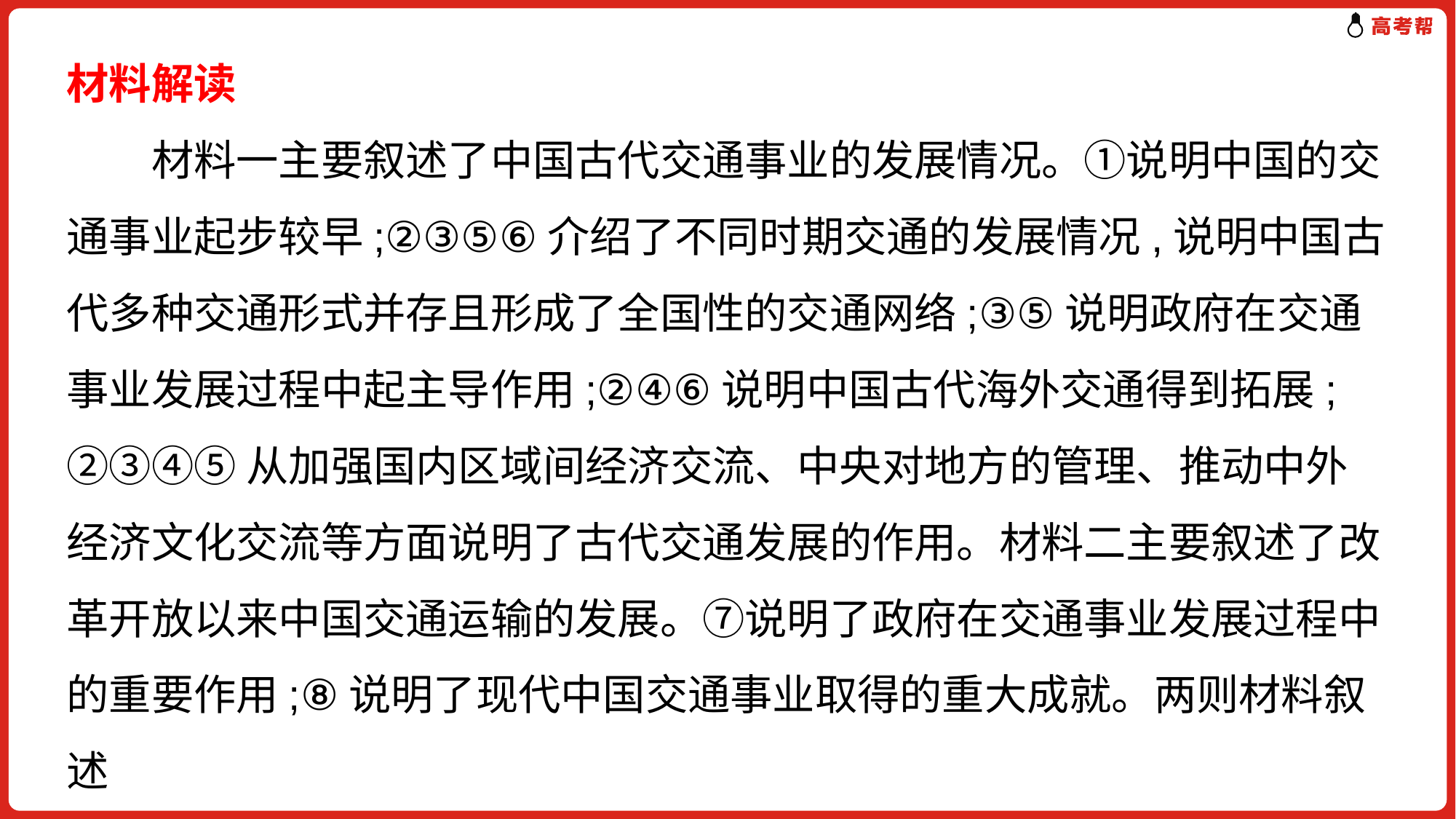

材料解读
　　材料一主要叙述了中国古代交通事业的发展情况。①说明中国的交通事业起步较早;②③⑤⑥介绍了不同时期交通的发展情况,说明中国古代多种交通形式并存且形成了全国性的交通网络;③⑤说明政府在交通事业发展过程中起主导作用;②④⑥说明中国古代海外交通得到拓展;
②③④⑤从加强国内区域间经济交流、中央对地方的管理、推动中外经济文化交流等方面说明了古代交通发展的作用。材料二主要叙述了改革开放以来中国交通运输的发展。⑦说明了政府在交通事业发展过程中的重要作用;⑧说明了现代中国交通事业取得的重大成就。两则材料叙述